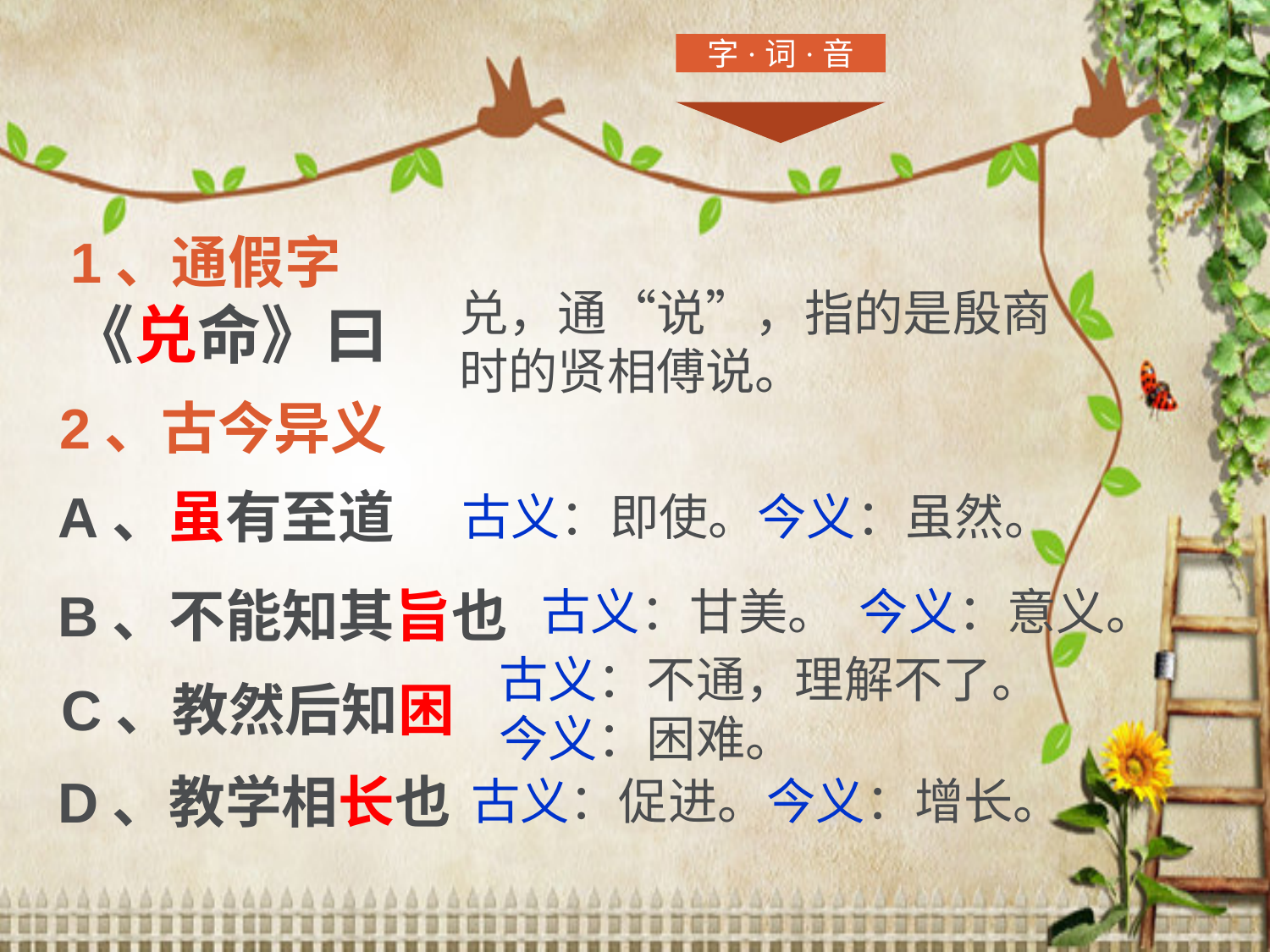

字·词·音

1、通假字
《兑命》曰
兑，通“说”，指的是殷商时的贤相傅说。
2、古今异义
A、虽有至道
古义：即使。今义：虽然。
古义：甘美。  今义：意义。
B、不能知其旨也
古义：不通，理解不了。今义：困难。
C、教然后知困
D、教学相长也
古义：促进。今义：增长。